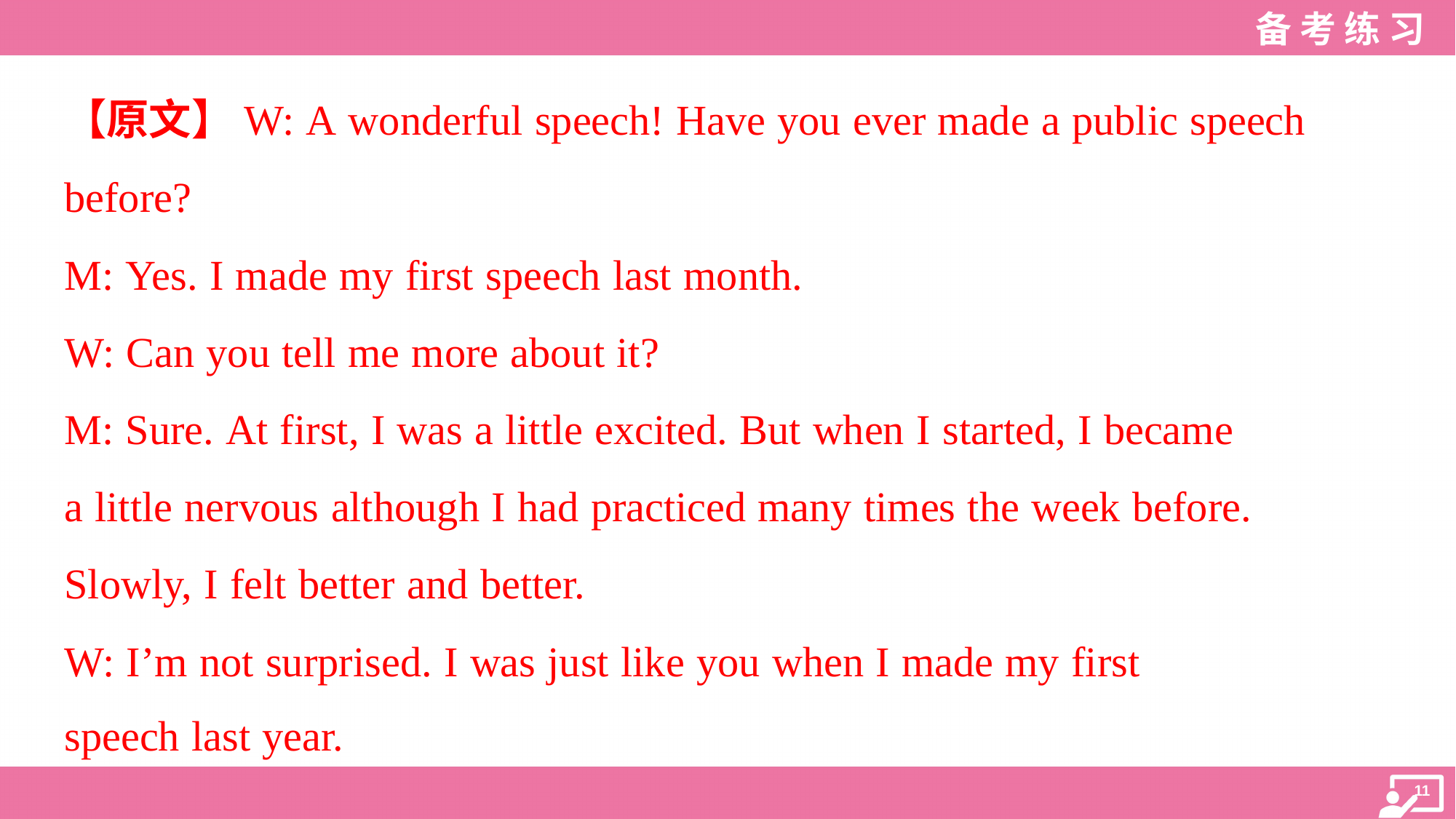

【原文】W: A wonderful speech! Have you ever made a public speech
before?
M: Yes. I made my first speech last month.
W: Can you tell me more about it?
M: Sure. At first, I was a little excited. But when I started, I became
a little nervous although I had practiced many times the week before.
Slowly, I felt better and better.
W: I’m not surprised. I was just like you when I made my first
speech last year.